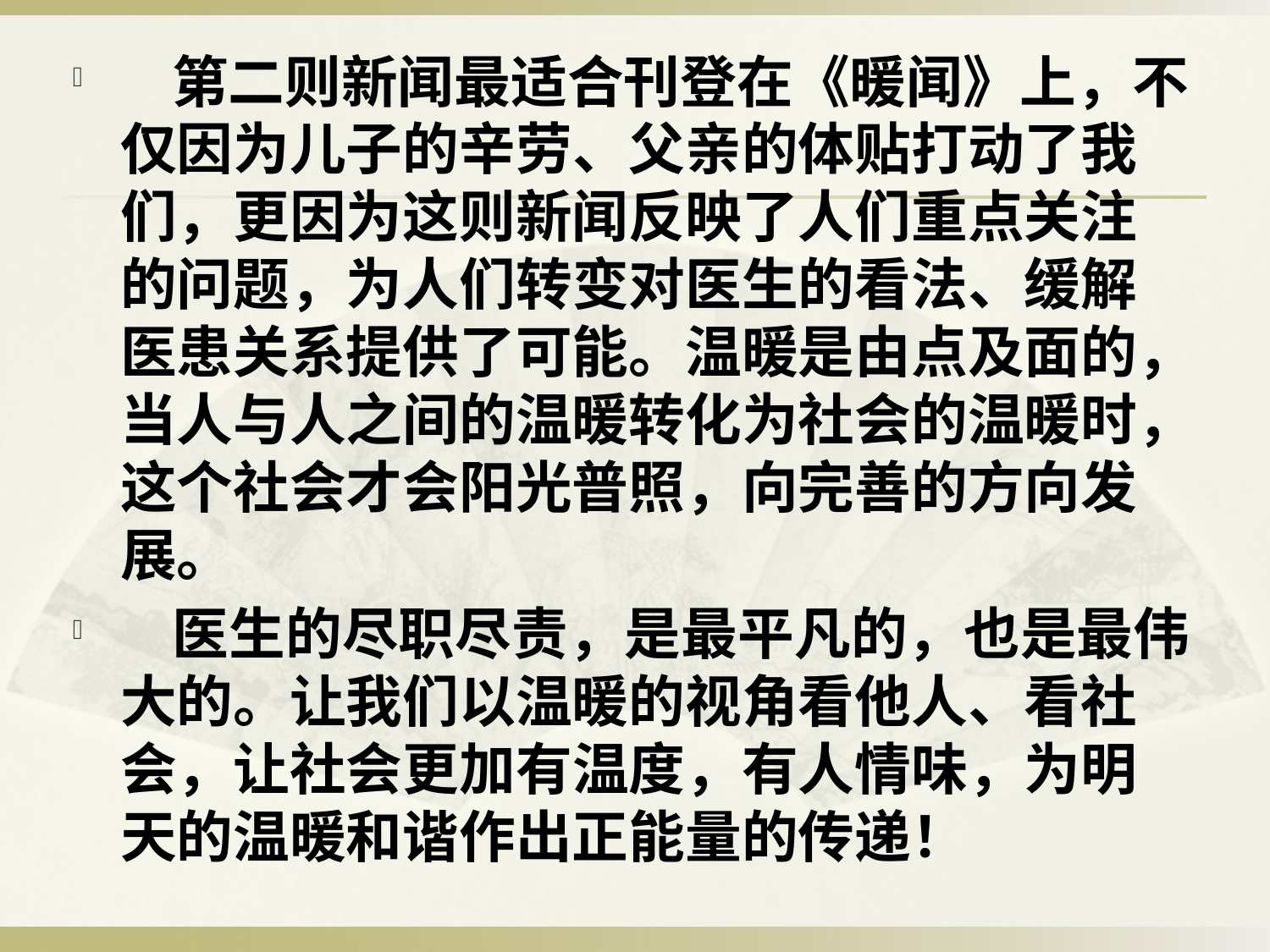

第二则新闻最适合刊登在《暖闻》上，不仅因为儿子的辛劳、父亲的体贴打动了我们，更因为这则新闻反映了人们重点关注的问题，为人们转变对医生的看法、缓解医患关系提供了可能。温暖是由点及面的，当人与人之间的温暖转化为社会的温暖时，这个社会才会阳光普照，向完善的方向发展。
   医生的尽职尽责，是最平凡的，也是最伟大的。让我们以温暖的视角看他人、看社会，让社会更加有温度，有人情味，为明天的温暖和谐作出正能量的传递！